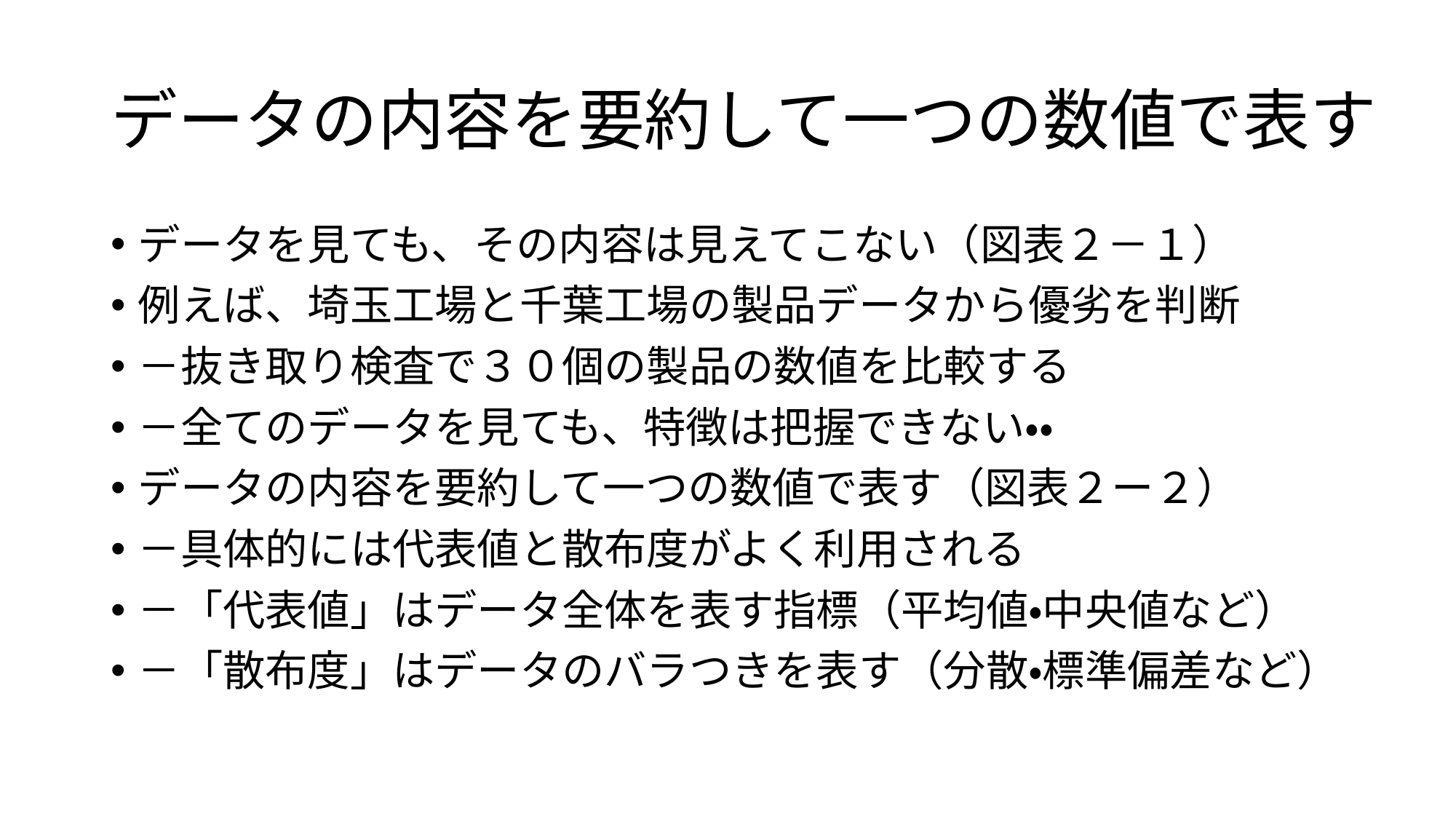

# データの内容を要約して一つの数値で表す
データを見ても、その内容は見えてこない（図表２－１）
例えば、埼玉工場と千葉工場の製品データから優劣を判断
－抜き取り検査で３０個の製品の数値を比較する
－全てのデータを見ても、特徴は把握できない・・
データの内容を要約して一つの数値で表す（図表２ー２）
－具体的には代表値と散布度がよく利用される
－「代表値」はデータ全体を表す指標（平均値・中央値など）
－「散布度」はデータのバラつきを表す（分散・標準偏差など）

3